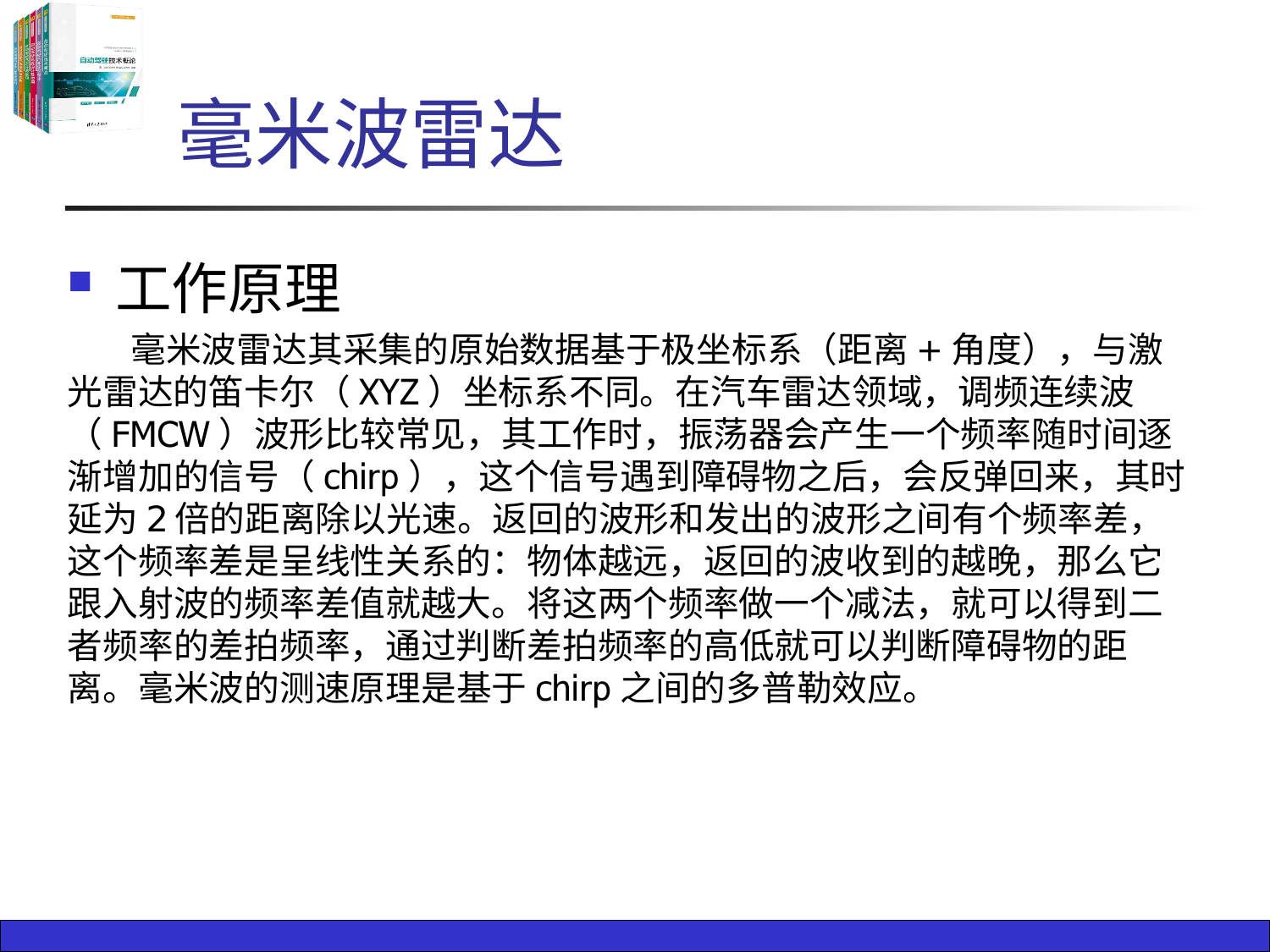

# 毫米波雷达
工作原理
       毫米波雷达其采集的原始数据基于极坐标系（距离+角度），与激光雷达的笛卡尔（XYZ）坐标系不同。在汽车雷达领域，调频连续波（FMCW）波形比较常见，其工作时，振荡器会产生一个频率随时间逐渐增加的信号（chirp），这个信号遇到障碍物之后，会反弹回来，其时延为2倍的距离除以光速。返回的波形和发出的波形之间有个频率差，这个频率差是呈线性关系的：物体越远，返回的波收到的越晚，那么它跟入射波的频率差值就越大。将这两个频率做一个减法，就可以得到二者频率的差拍频率，通过判断差拍频率的高低就可以判断障碍物的距离。毫米波的测速原理是基于chirp之间的多普勒效应。